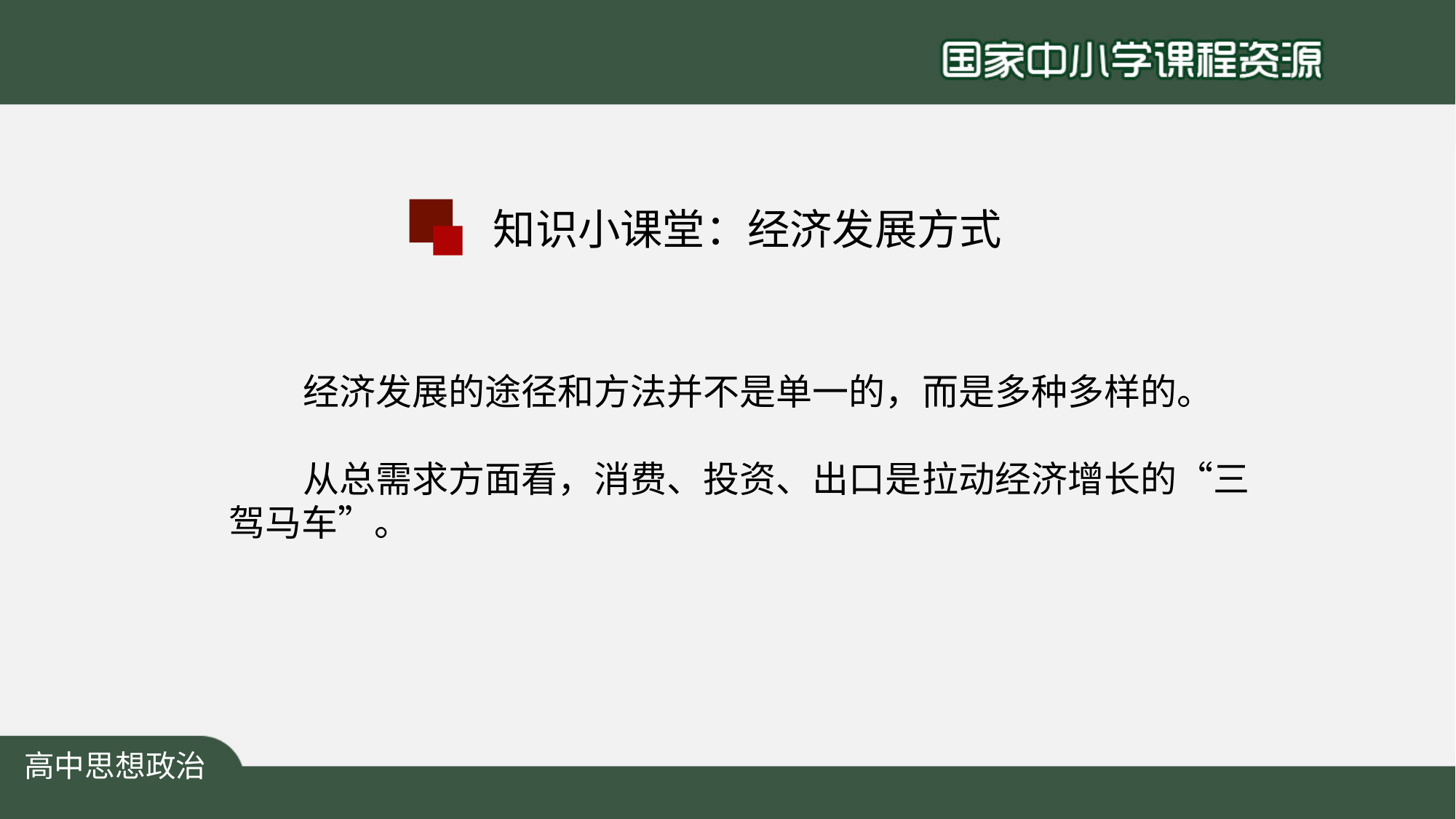

知识小课堂：经济发展方式

        经济发展的途径和方法并不是单一的，而是多种多样的。

        从总需求方面看，消费、投资、出口是拉动经济增长的“三驾马车”。